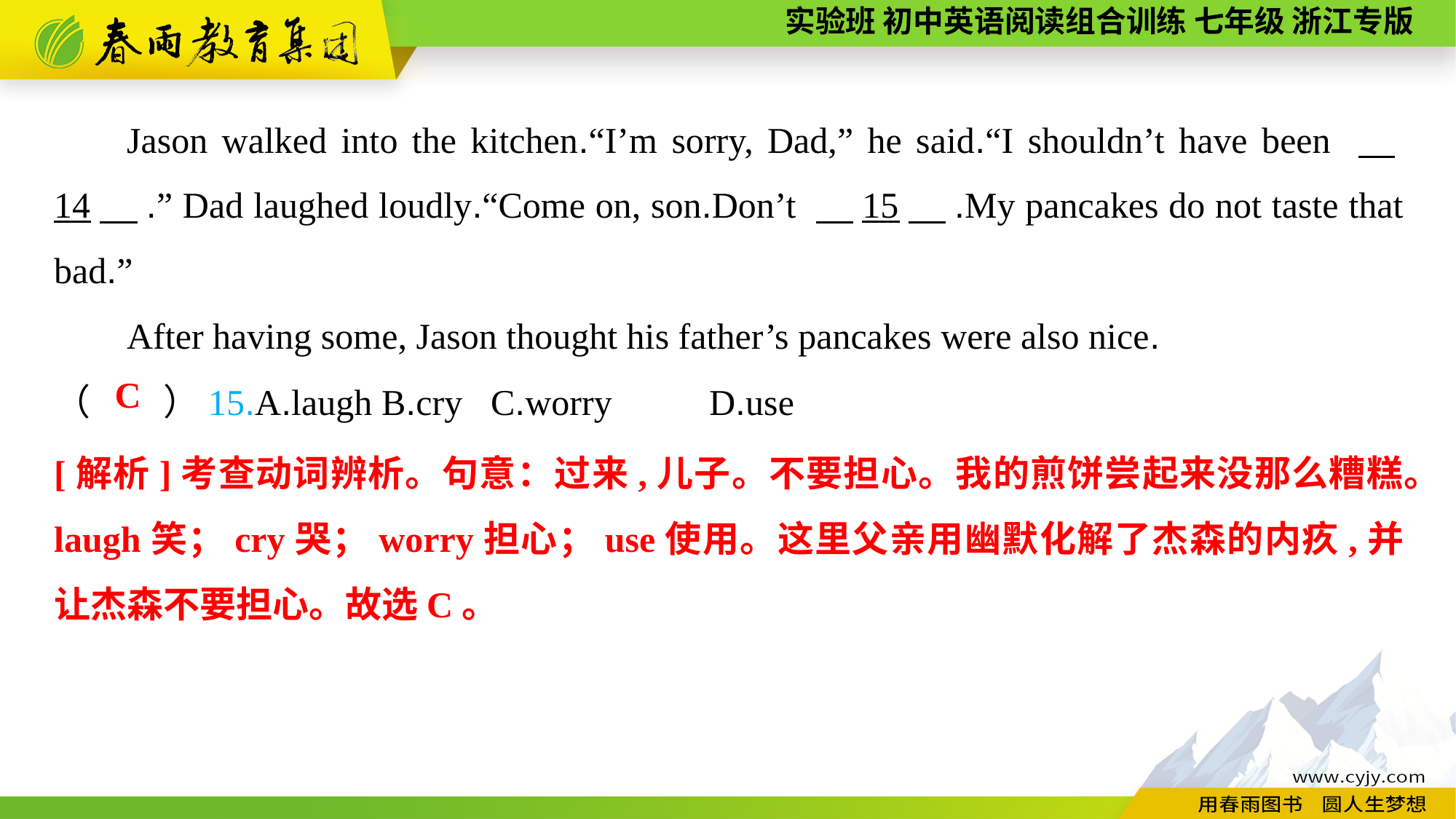

Jason walked into the kitchen.“I’m sorry, Dad,” he said.“I shouldn’t have been 　14　.” Dad laughed loudly.“Come on, son.Don’t 　15　.My pancakes do not taste that bad.”
After having some, Jason thought his father’s pancakes were also nice.
（　　）15.A.laugh	B.cry	C.worry	D.use
C
[解析]考查动词辨析。句意：过来,儿子。不要担心。我的煎饼尝起来没那么糟糕。laugh笑；cry哭；worry担心；use使用。这里父亲用幽默化解了杰森的内疚,并让杰森不要担心。故选C。